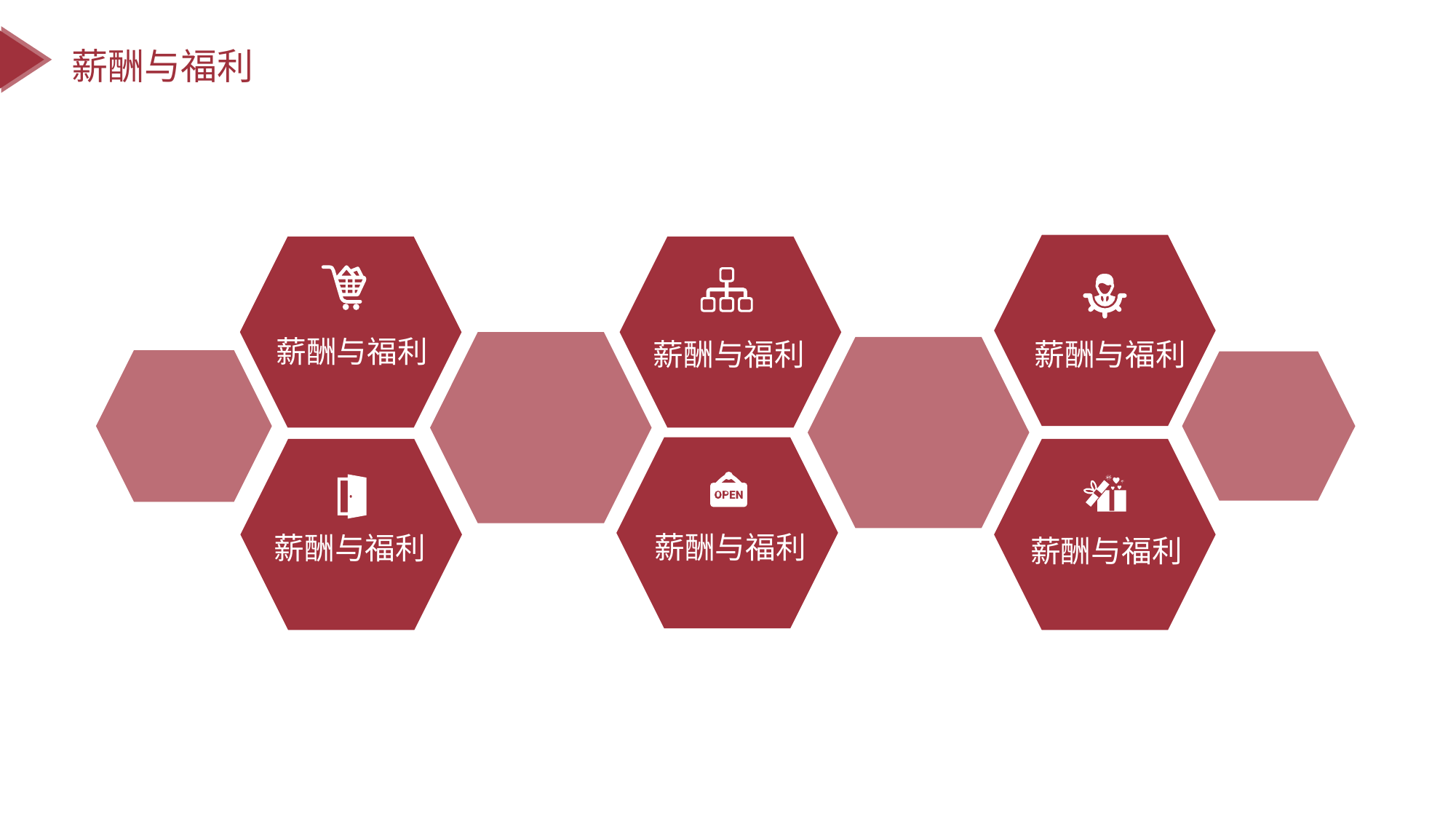

薪酬与福利

薪酬与福利
薪酬与福利
薪酬与福利

薪酬与福利
薪酬与福利
薪酬与福利